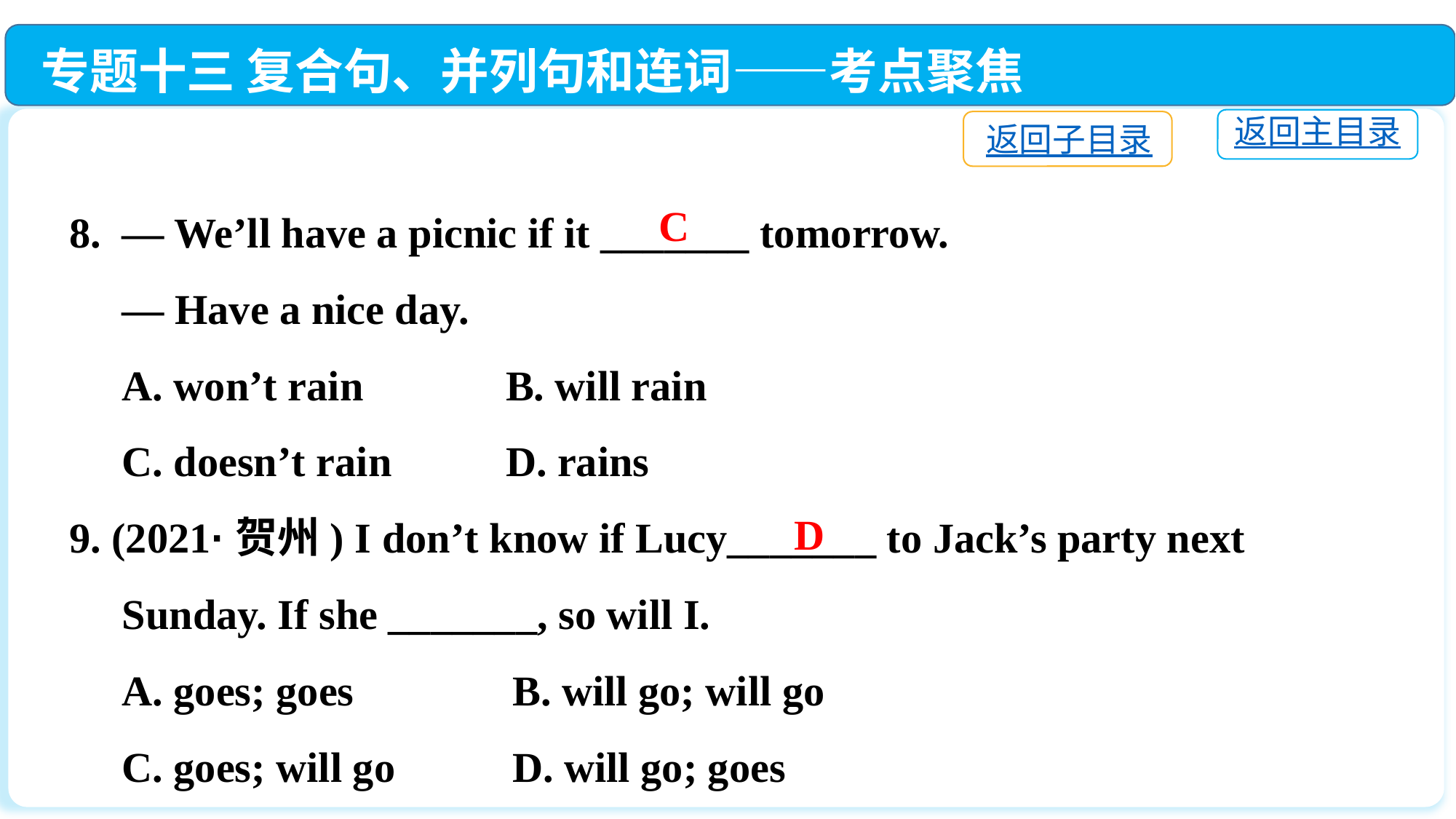

专题十三 复合句、并列句和连词——考点聚焦

返回主目录

返回子目录
8.  — We’ll have a picnic if it _______ tomorrow.
     — Have a nice day.
     A. won’t rain　 	B. will rain
     C. doesn’t rain　　	D. rains
9. (2021·贺州) I don’t know if Lucy_______ to Jack’s party next
     Sunday. If she _______, so will I.
     A. goes; goes	           B. will go; will go
     C. goes; will go	           D. will go; goes
C
D